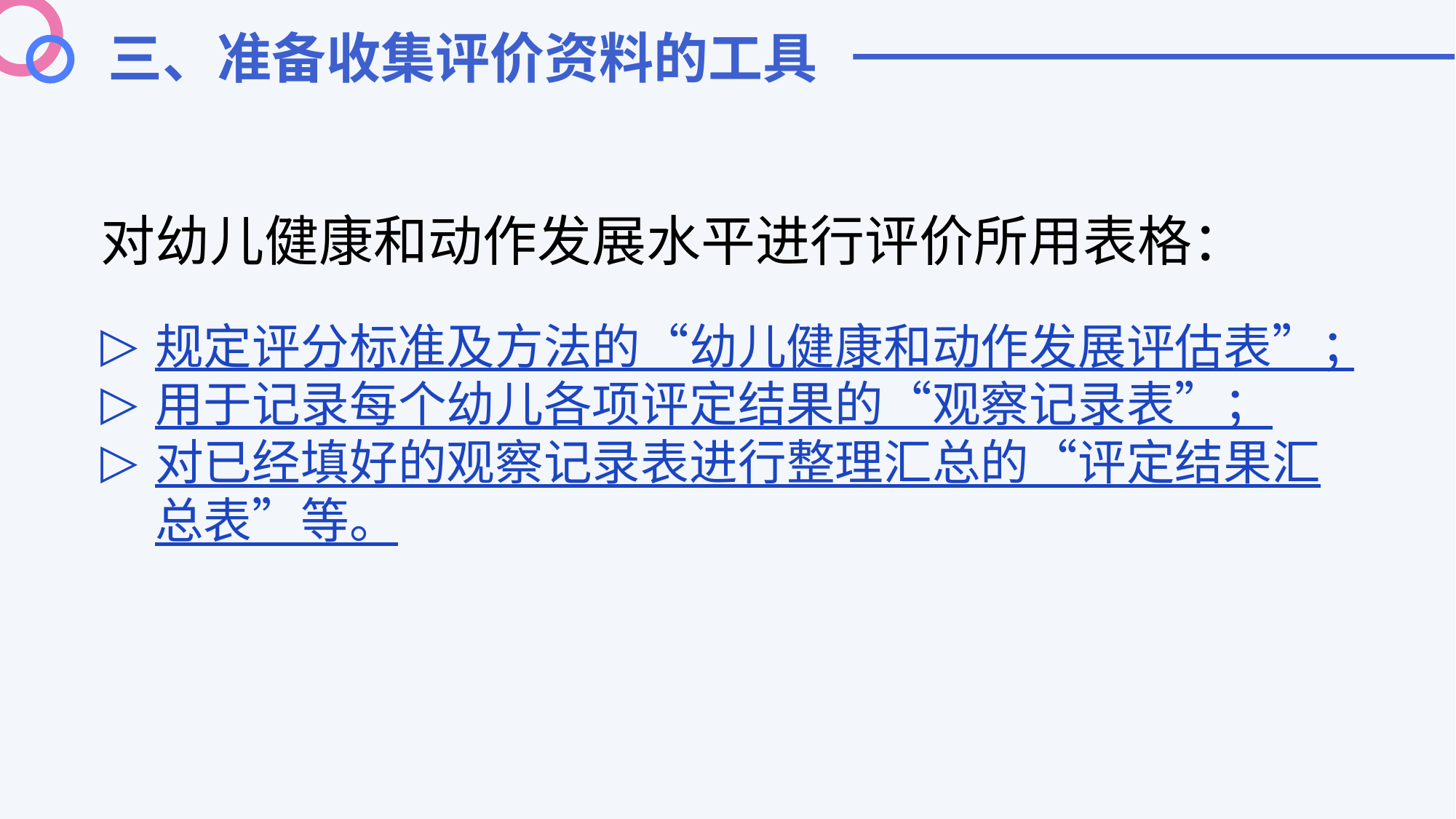

三、准备收集评价资料的工具

对幼儿健康和动作发展水平进行评价所用表格：

规定评分标准及方法的“幼儿健康和动作发展评估表”；
用于记录每个幼儿各项评定结果的“观察记录表”；
对已经填好的观察记录表进行整理汇总的“评定结果汇总表”等。